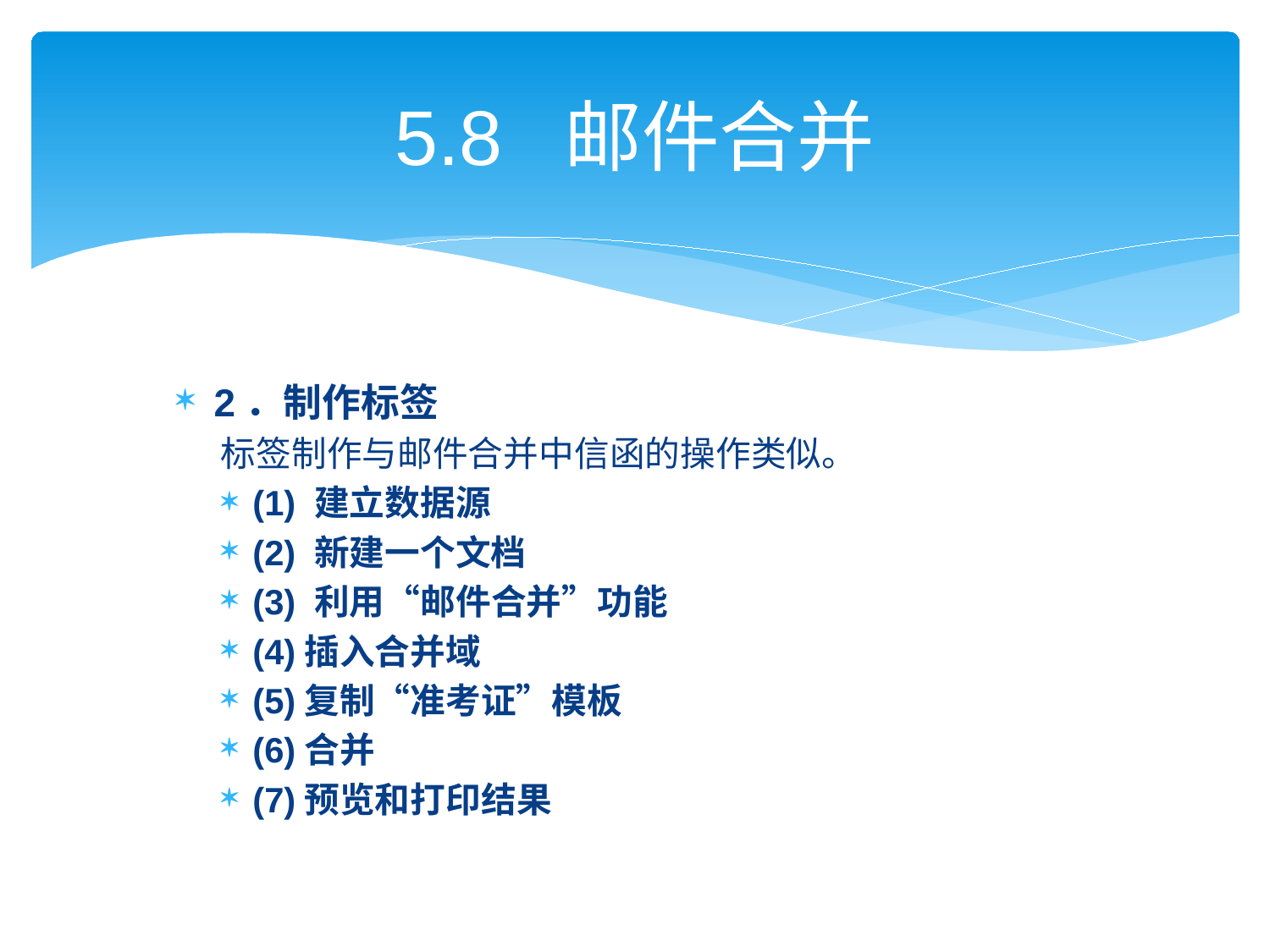

# 5.8  邮件合并
2．制作标签
标签制作与邮件合并中信函的操作类似。
(1) 建立数据源
(2) 新建一个文档
(3) 利用“邮件合并”功能
(4)插入合并域
(5)复制“准考证”模板
(6)合并
(7)预览和打印结果